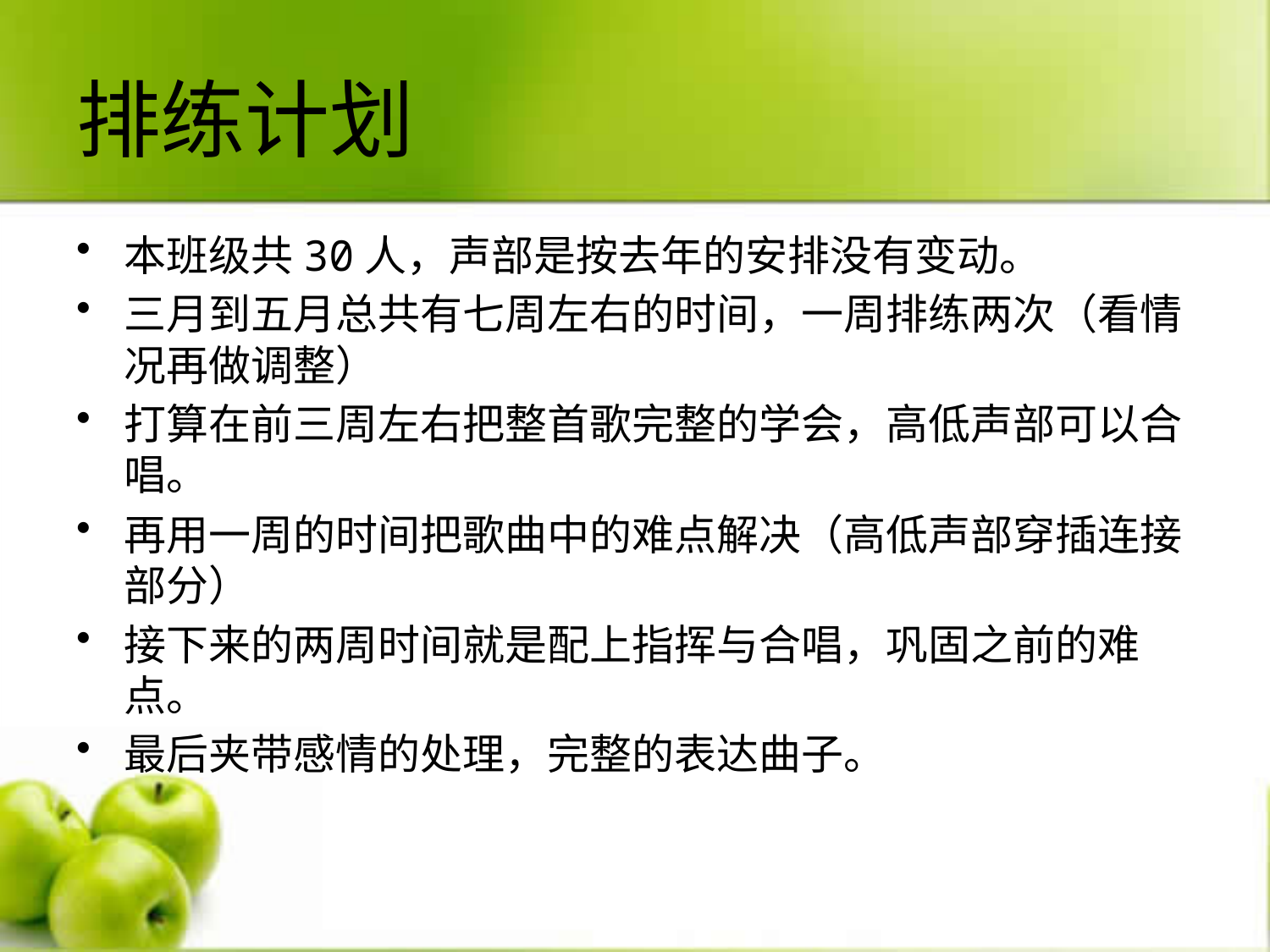

# 排练计划
本班级共30人，声部是按去年的安排没有变动。
三月到五月总共有七周左右的时间，一周排练两次（看情况再做调整）
打算在前三周左右把整首歌完整的学会，高低声部可以合唱。
再用一周的时间把歌曲中的难点解决（高低声部穿插连接部分）
接下来的两周时间就是配上指挥与合唱，巩固之前的难点。
最后夹带感情的处理，完整的表达曲子。